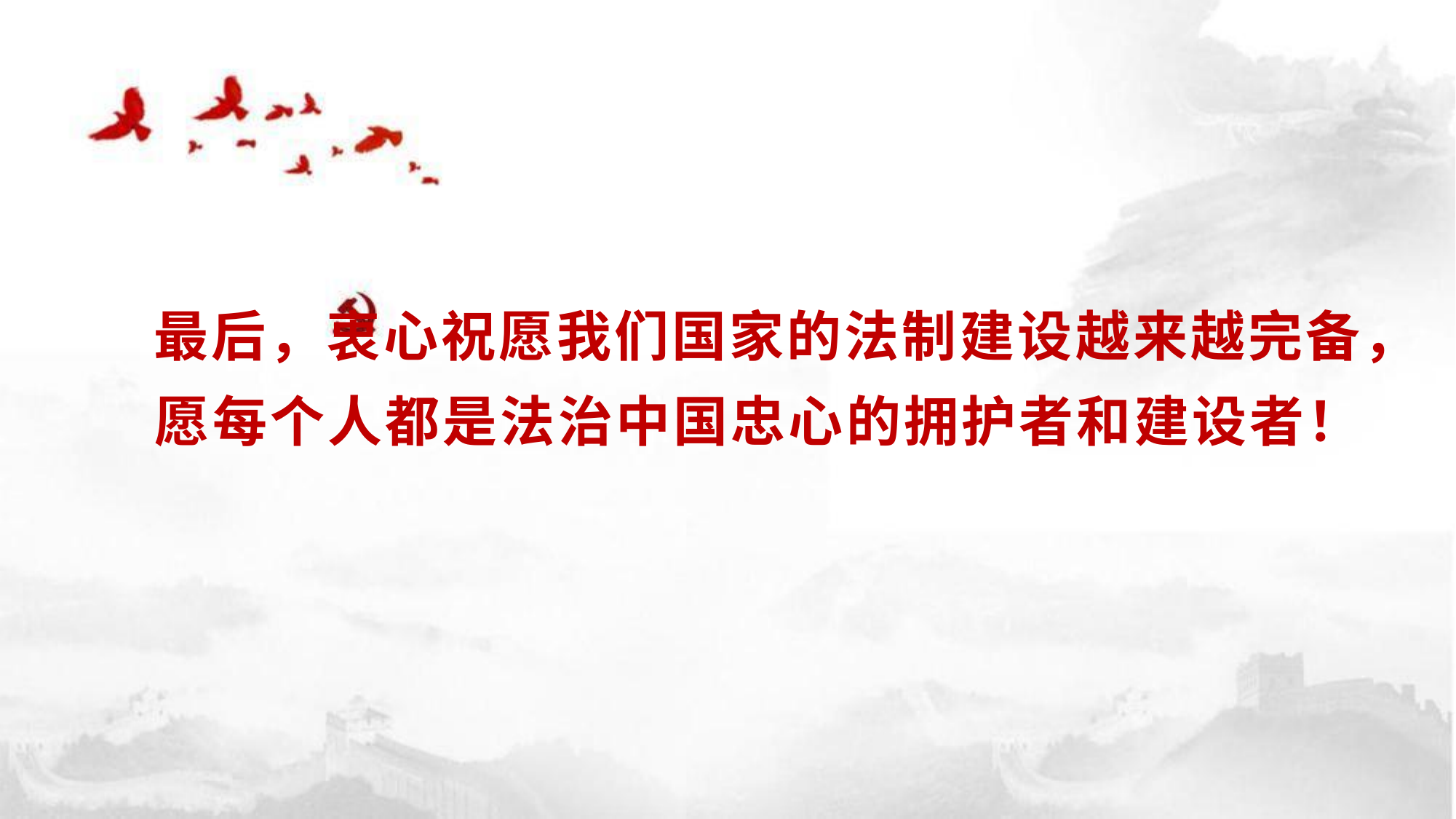

最后，衷心祝愿我们国家的法制建设越来越完备，
愿每个人都是法治中国忠心的拥护者和建设者！